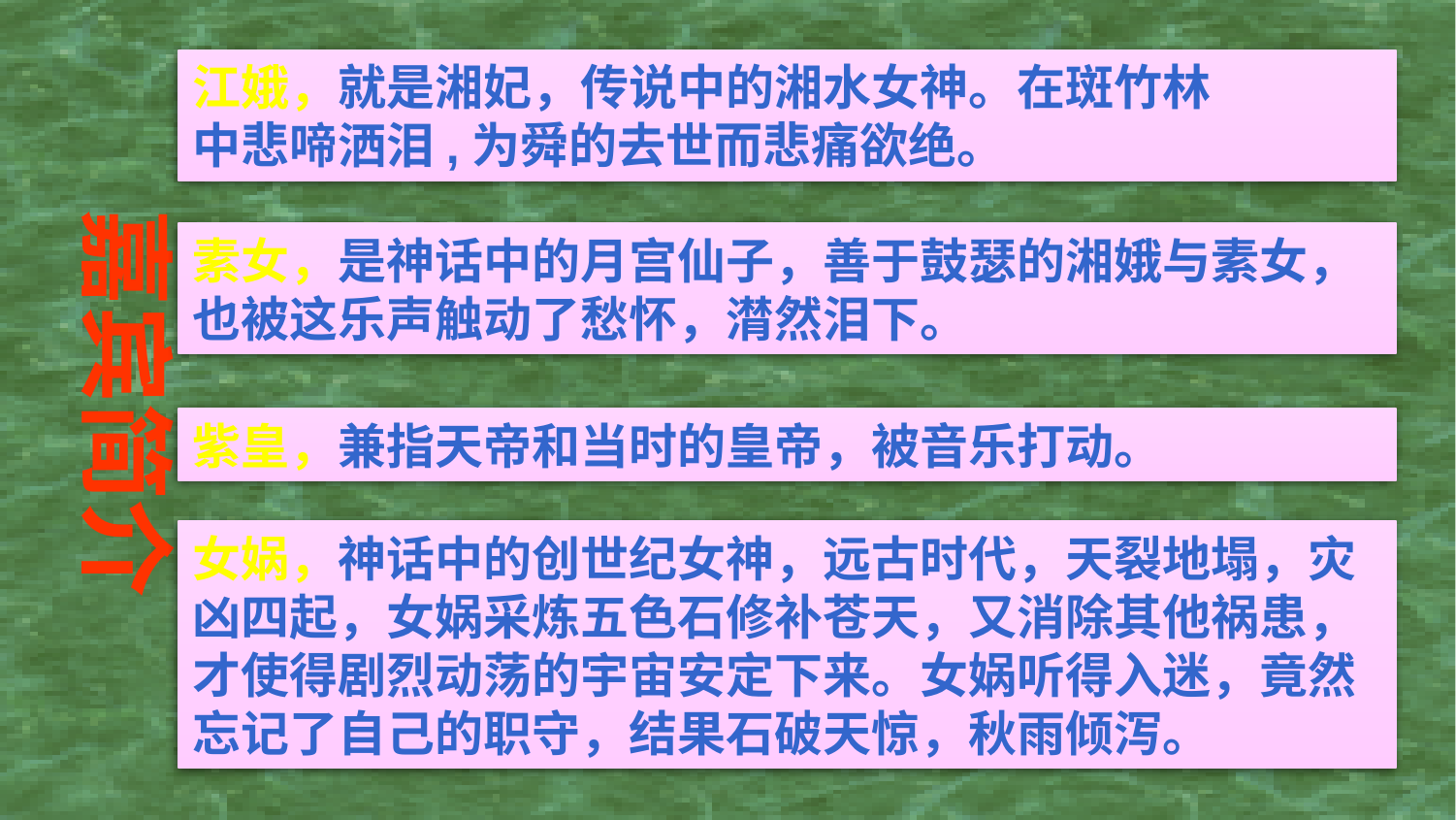

江娥，就是湘妃，传说中的湘水女神。在斑竹林
中悲啼洒泪,为舜的去世而悲痛欲绝。
   嘉宾简介
素女，是神话中的月宫仙子，善于鼓瑟的湘娥与素女，也被这乐声触动了愁怀，潸然泪下。
紫皇，兼指天帝和当时的皇帝，被音乐打动。
女娲，神话中的创世纪女神，远古时代，天裂地塌，灾凶四起，女娲采炼五色石修补苍天，又消除其他祸患，才使得剧烈动荡的宇宙安定下来。女娲听得入迷，竟然忘记了自己的职守，结果石破天惊，秋雨倾泻。